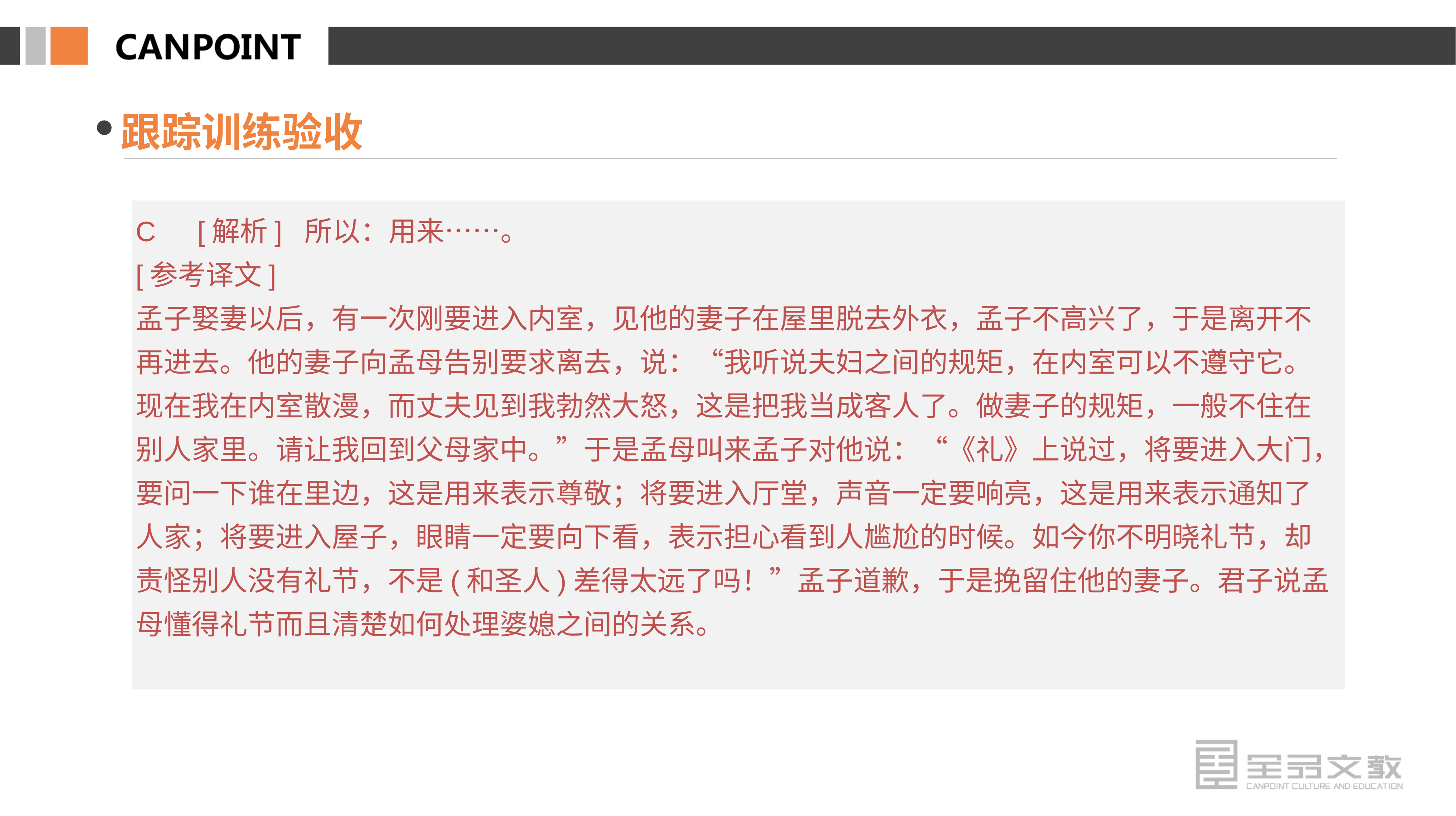

跟踪训练验收

C　[解析]  所以：用来……。
[参考译文]
孟子娶妻以后，有一次刚要进入内室，见他的妻子在屋里脱去外衣，孟子不高兴了，于是离开不再进去。他的妻子向孟母告别要求离去，说：“我听说夫妇之间的规矩，在内室可以不遵守它。现在我在内室散漫，而丈夫见到我勃然大怒，这是把我当成客人了。做妻子的规矩，一般不住在别人家里。请让我回到父母家中。”于是孟母叫来孟子对他说：“《礼》上说过，将要进入大门，要问一下谁在里边，这是用来表示尊敬；将要进入厅堂，声音一定要响亮，这是用来表示通知了人家；将要进入屋子，眼睛一定要向下看，表示担心看到人尴尬的时候。如今你不明晓礼节，却责怪别人没有礼节，不是(和圣人)差得太远了吗！”孟子道歉，于是挽留住他的妻子。君子说孟母懂得礼节而且清楚如何处理婆媳之间的关系。